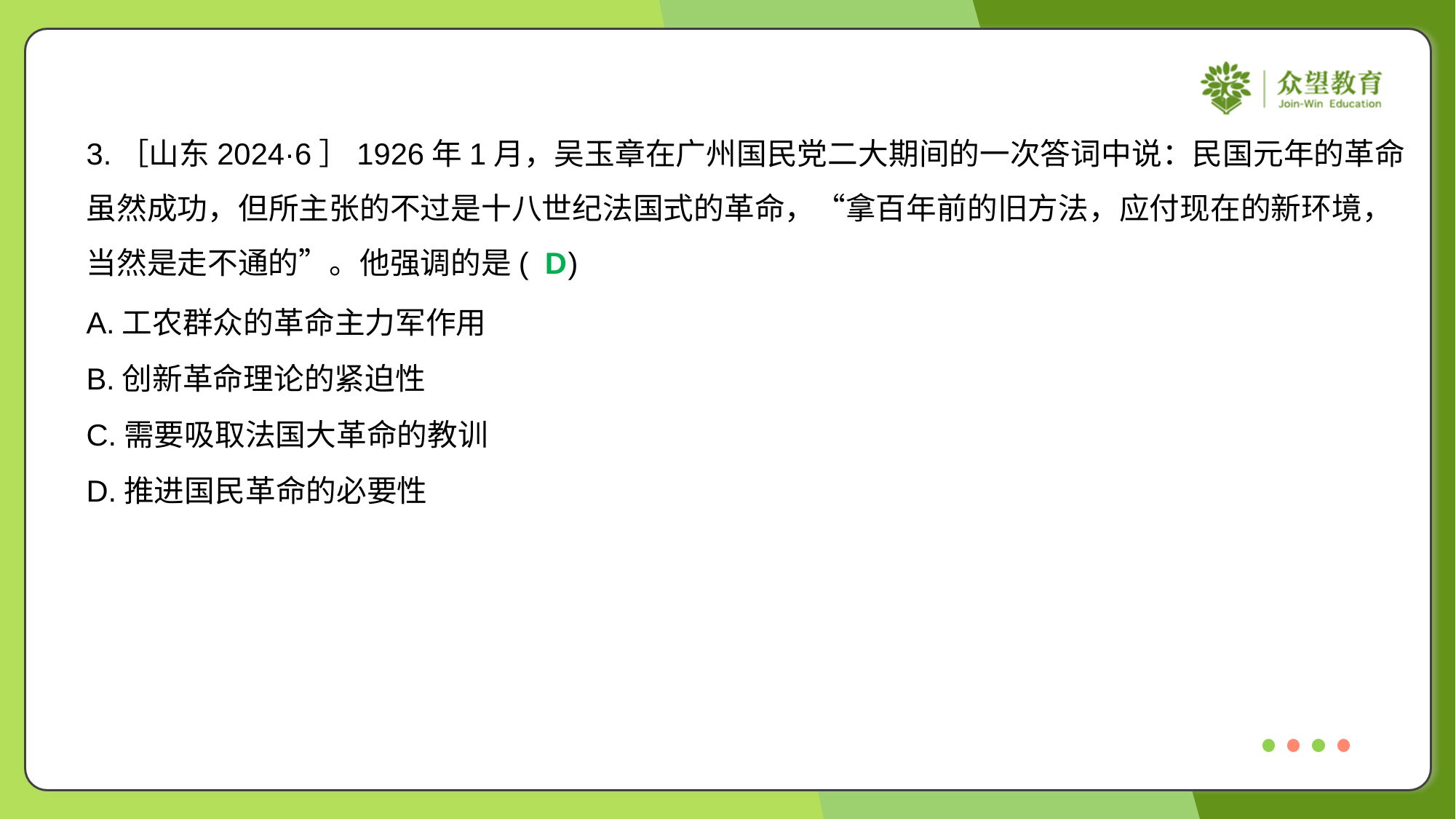

3.［山东2024·6］1926年1月，吴玉章在广州国民党二大期间的一次答词中说：民国元年的革命
虽然成功，但所主张的不过是十八世纪法国式的革命，“拿百年前的旧方法，应付现在的新环境，
当然是走不通的”。他强调的是(     )
D
A.工农群众的革命主力军作用
B.创新革命理论的紧迫性
C.需要吸取法国大革命的教训
D.推进国民革命的必要性